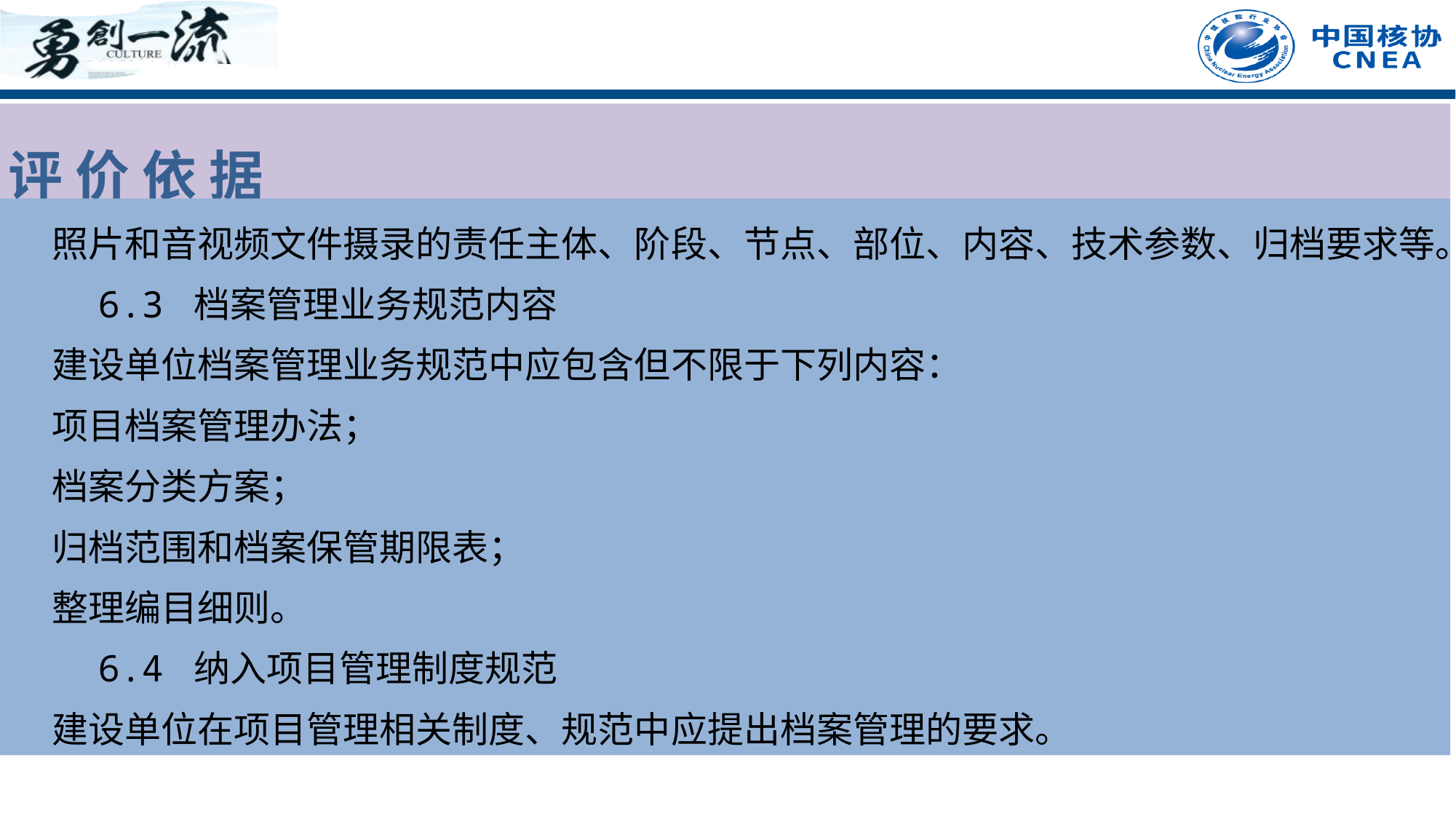

评 价 依 据
    照片和音视频文件摄录的责任主体、阶段、节点、部位、内容、技术参数、归档要求等。
    6.3 档案管理业务规范内容
    建设单位档案管理业务规范中应包含但不限于下列内容：
    项目档案管理办法；
    档案分类方案；
    归档范围和档案保管期限表；
    整理编目细则。
    6.4 纳入项目管理制度规范
    建设单位在项目管理相关制度、规范中应提出档案管理的要求。